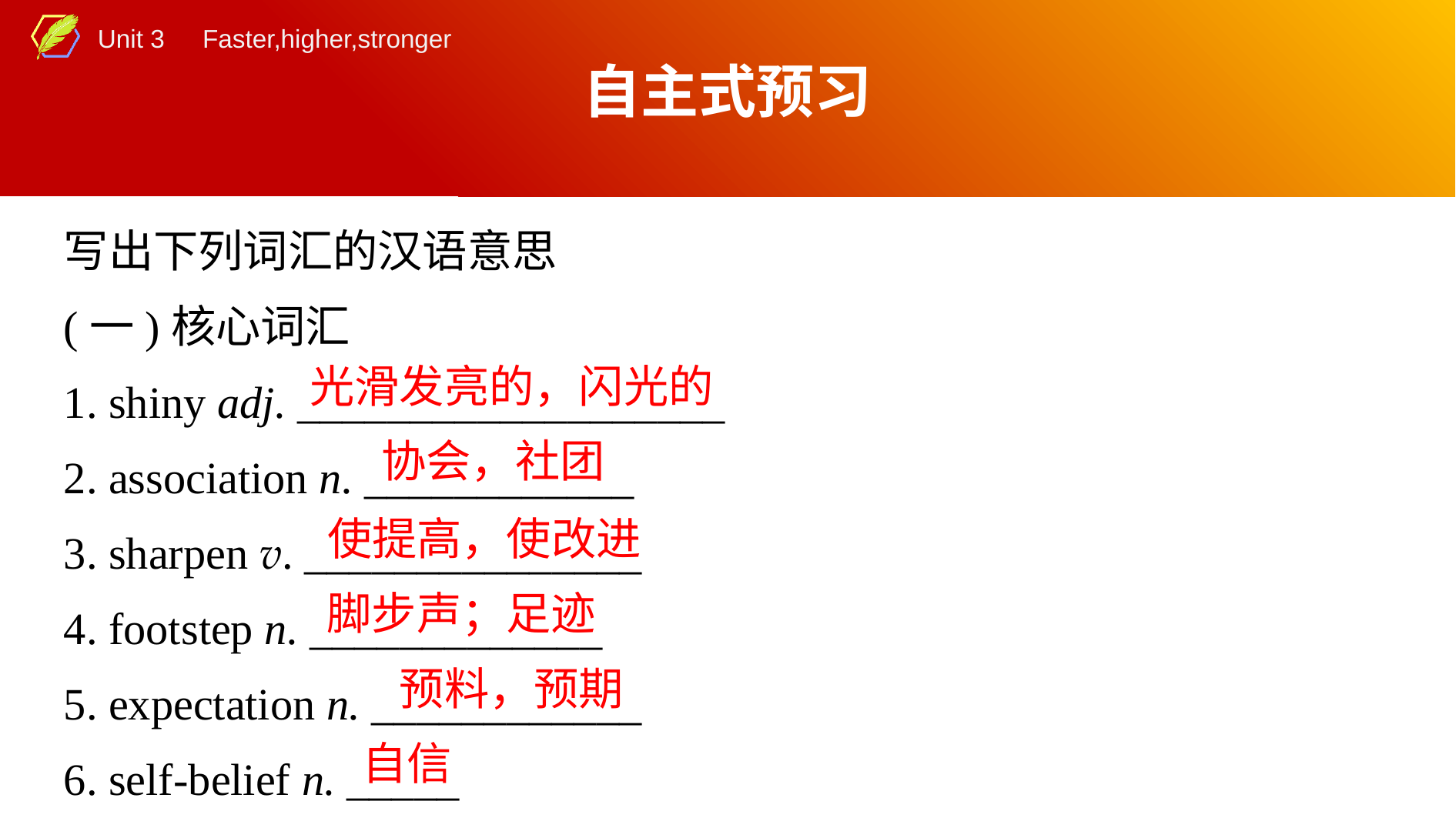

自主式预习
写出下列词汇的汉语意思
(一)核心词汇
1. shiny adj. ___________________
2. association n. ____________
3. sharpen v. _______________
4. footstep n. _____________
5. expectation n. ____________
6. self-belief n. _____
光滑发亮的，闪光的
协会，社团
使提高，使改进
脚步声；足迹
预料，预期
自信